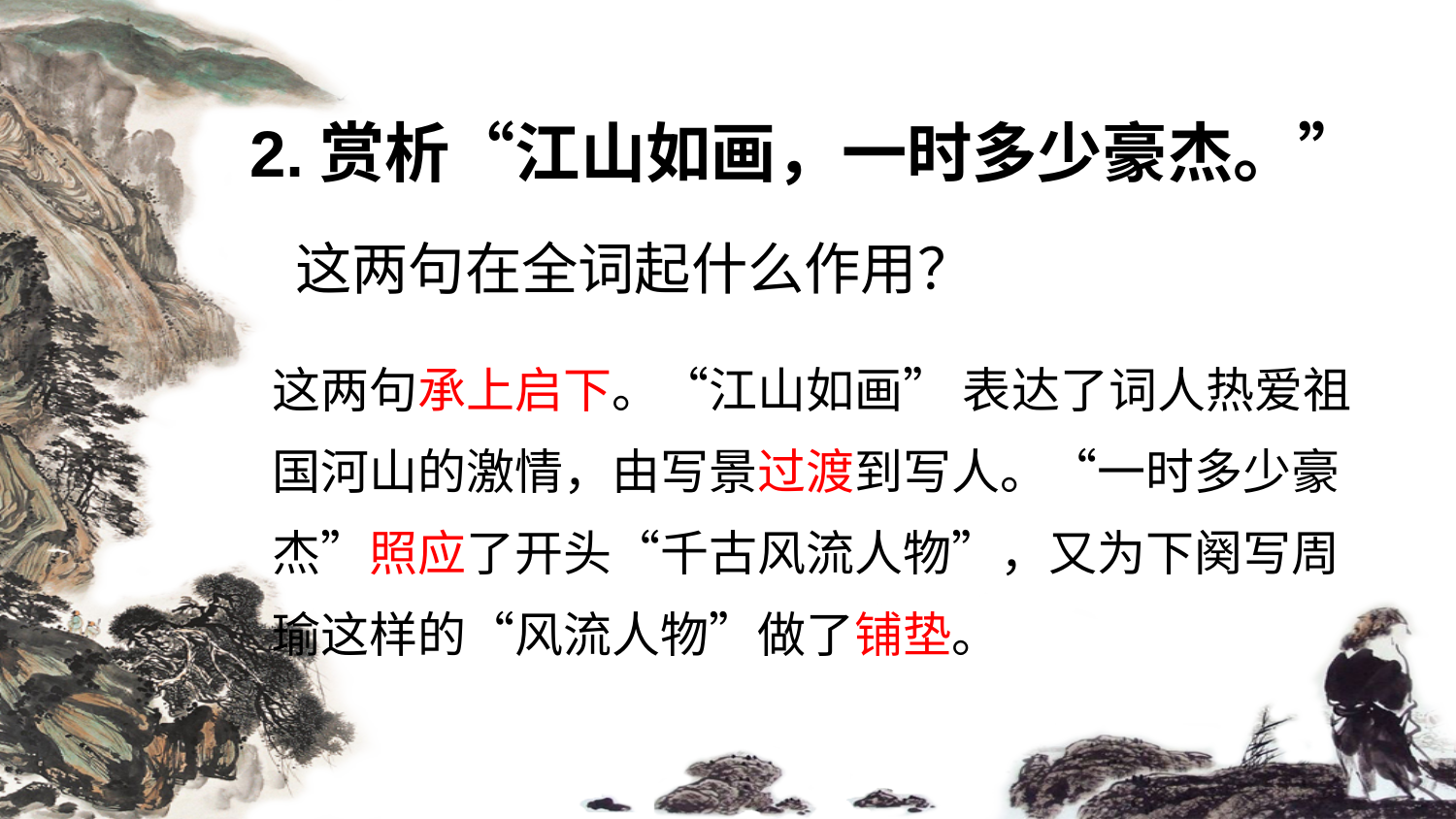

2.赏析“江山如画，一时多少豪杰。”
这两句在全词起什么作用？
这两句承上启下。“江山如画” 表达了词人热爱祖国河山的激情，由写景过渡到写人。“一时多少豪杰”照应了开头“千古风流人物”，又为下阕写周瑜这样的“风流人物”做了铺垫。